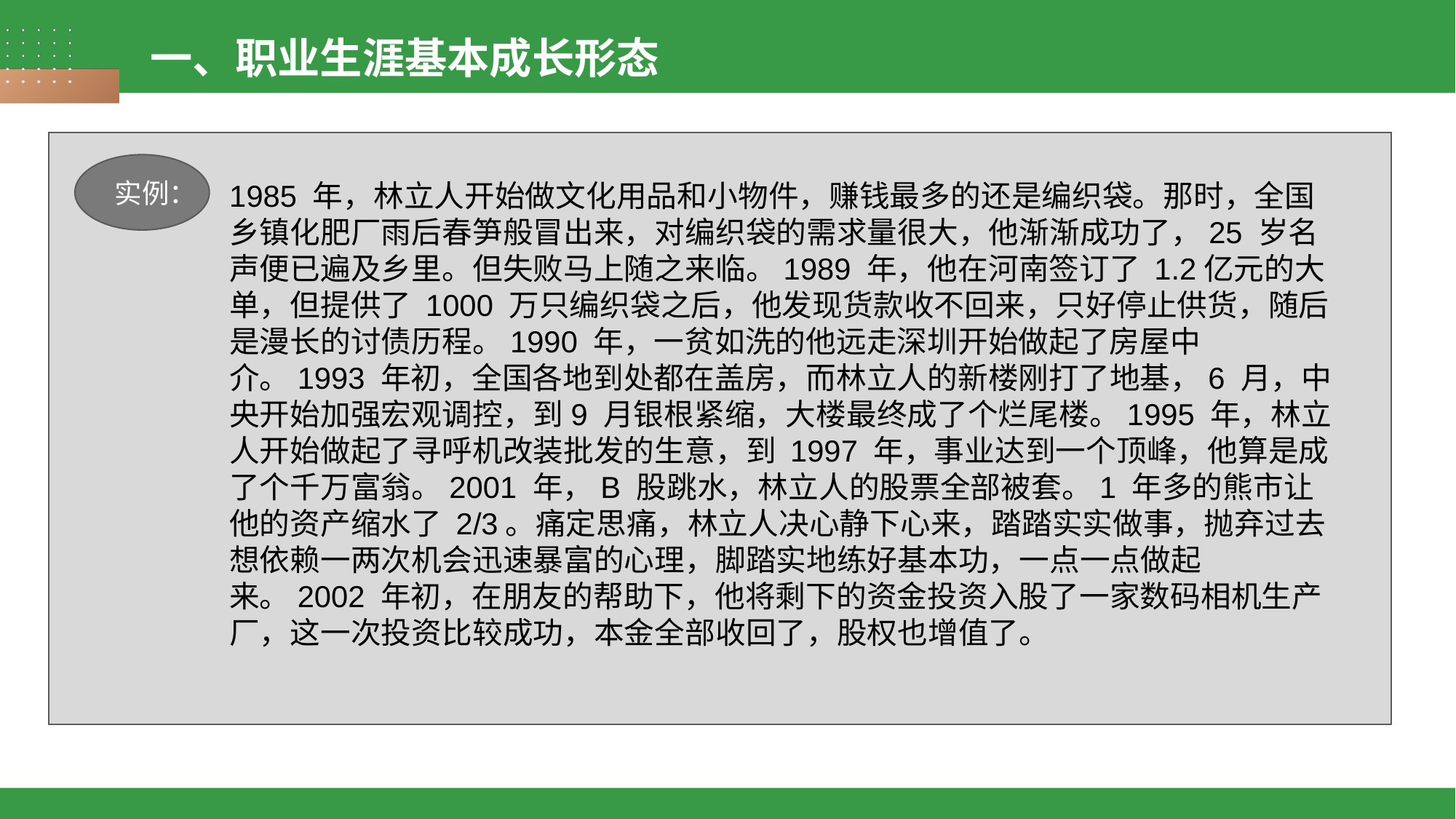

一、职业生涯基本成长形态

实例：
1985 年，林立人开始做文化用品和小物件，赚钱最多的还是编织袋。那时，全国乡镇化肥厂雨后春笋般冒出来，对编织袋的需求量很大，他渐渐成功了，25 岁名声便已遍及乡里。但失败马上随之来临。1989 年，他在河南签订了 1.2亿元的大单，但提供了 1000 万只编织袋之后，他发现货款收不回来，只好停止供货，随后是漫长的讨债历程。1990 年，一贫如洗的他远走深圳开始做起了房屋中介。1993 年初，全国各地到处都在盖房，而林立人的新楼刚打了地基，6 月，中央开始加强宏观调控，到9 月银根紧缩，大楼最终成了个烂尾楼。1995 年，林立人开始做起了寻呼机改装批发的生意，到 1997 年，事业达到一个顶峰，他算是成了个千万富翁。2001 年，B 股跳水，林立人的股票全部被套。1 年多的熊市让他的资产缩水了 2/3。痛定思痛，林立人决心静下心来，踏踏实实做事，抛弃过去想依赖一两次机会迅速暴富的心理，脚踏实地练好基本功，一点一点做起来。2002 年初，在朋友的帮助下，他将剩下的资金投资入股了一家数码相机生产厂，这一次投资比较成功，本金全部收回了，股权也增值了。